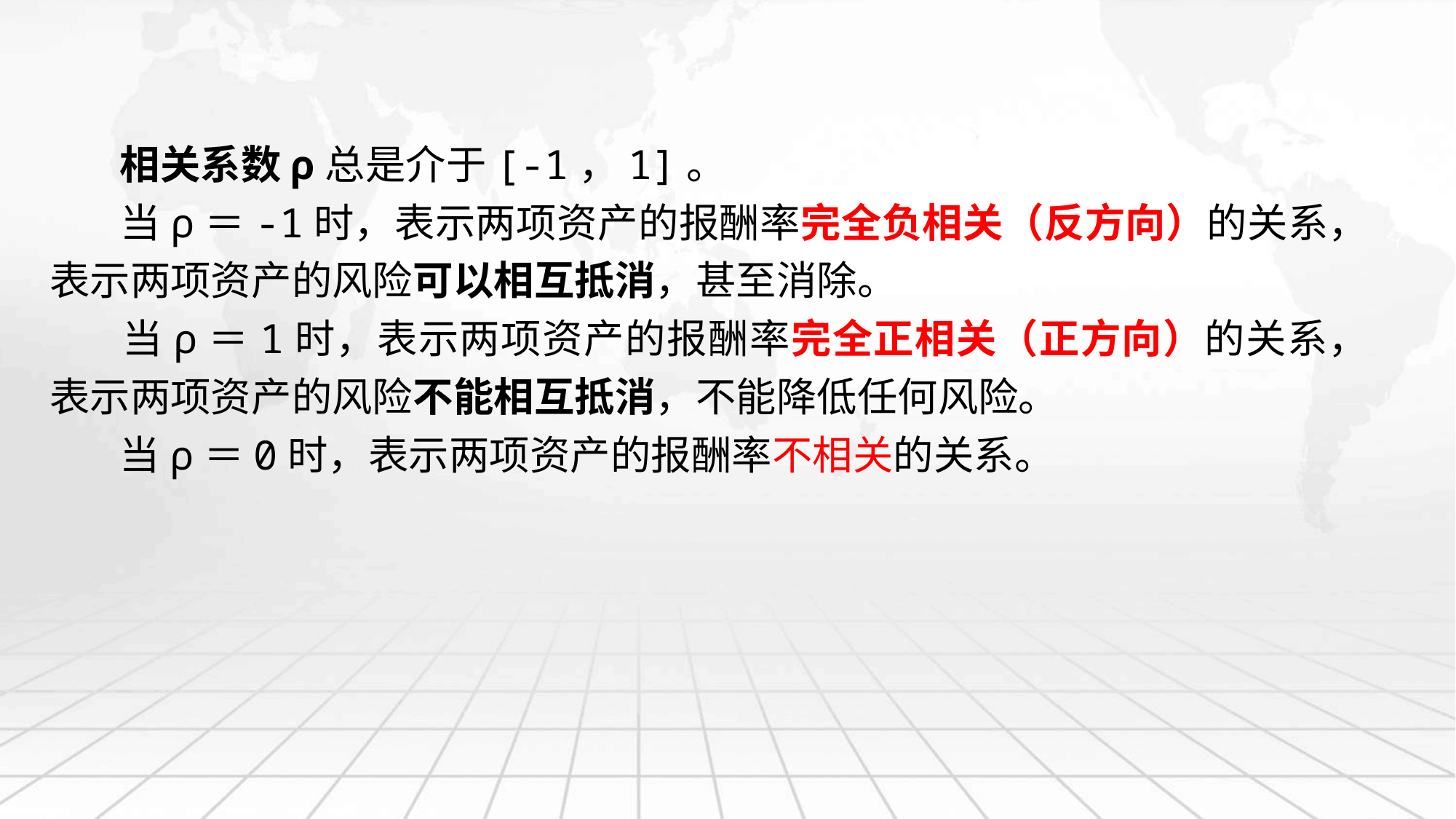

相关系数ρ总是介于[-1，1]。
  当ρ＝-1时，表示两项资产的报酬率完全负相关（反方向）的关系，表示两项资产的风险可以相互抵消，甚至消除。
  当ρ＝1时，表示两项资产的报酬率完全正相关（正方向）的关系，表示两项资产的风险不能相互抵消，不能降低任何风险。
  当ρ＝0时，表示两项资产的报酬率不相关的关系。